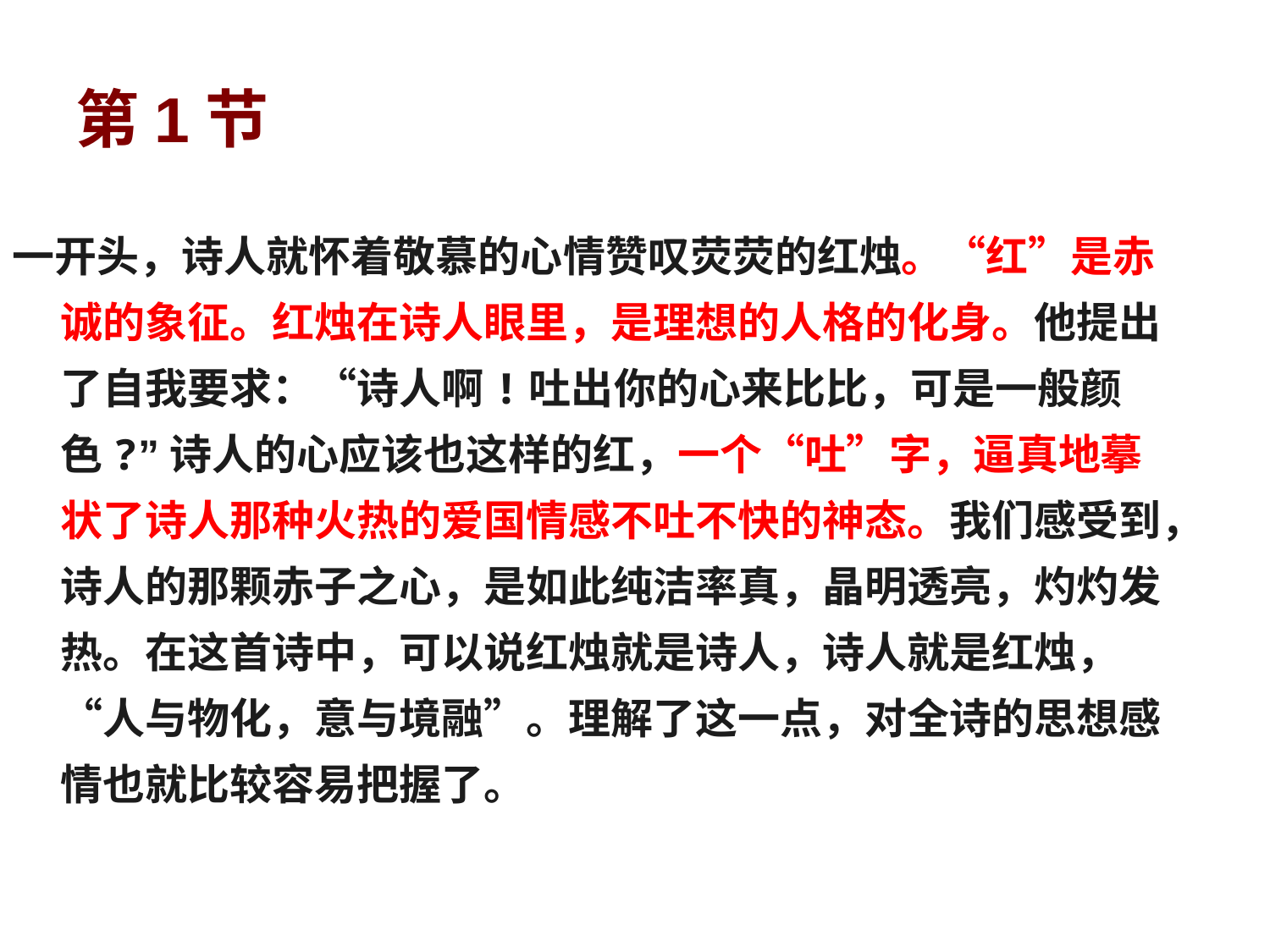

# 第1节
一开头，诗人就怀着敬慕的心情赞叹荧荧的红烛。“红”是赤诚的象征。红烛在诗人眼里，是理想的人格的化身。他提出了自我要求：“诗人啊!吐出你的心来比比，可是一般颜色?”诗人的心应该也这样的红，一个“吐”字，逼真地摹状了诗人那种火热的爱国情感不吐不快的神态。我们感受到，诗人的那颗赤子之心，是如此纯洁率真，晶明透亮，灼灼发热。在这首诗中，可以说红烛就是诗人，诗人就是红烛，“人与物化，意与境融”。理解了这一点，对全诗的思想感情也就比较容易把握了。